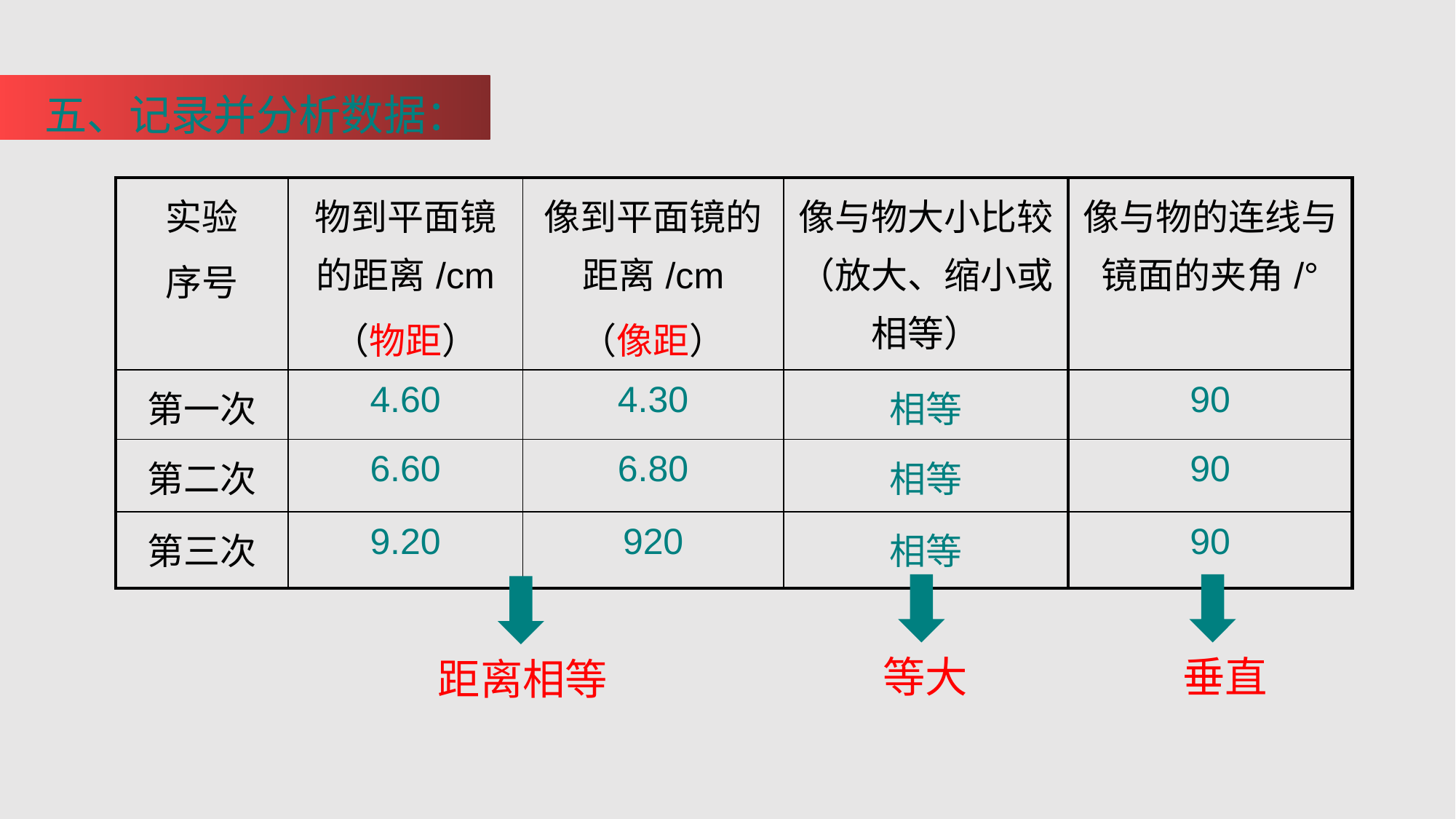

五、记录并分析数据：
| 实验 序号 | 物到平面镜的距离/cm （物距） | 像到平面镜的距离/cm （像距） | 像与物大小比较（放大、缩小或相等） | 像与物的连线与镜面的夹角/° |
| --- | --- | --- | --- | --- |
| 第一次 | 4.60 | 4.30 | 相等 | 90 |
| 第二次 | 6.60 | 6.80 | 相等 | 90 |
| 第三次 | 9.20 | 920 | 相等 | 90 |

等大
垂直
距离相等